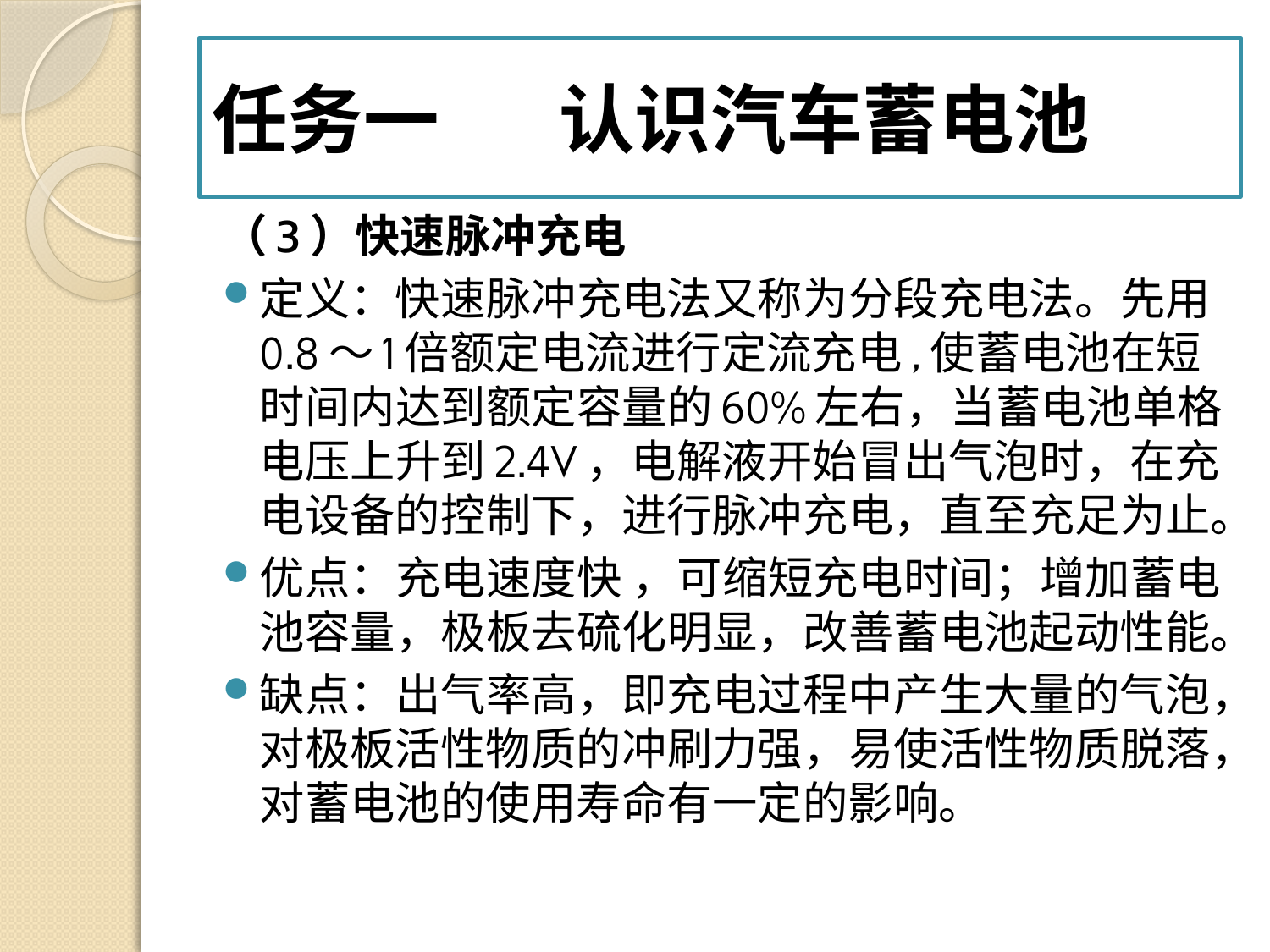

# 任务一       认识汽车蓄电池
（3）快速脉冲充电
定义：快速脉冲充电法又称为分段充电法。先用0.8～1倍额定电流进行定流充电,使蓄电池在短时间内达到额定容量的60%左右，当蓄电池单格电压上升到2.4V，电解液开始冒出气泡时，在充电设备的控制下，进行脉冲充电，直至充足为止。
优点：充电速度快 ，可缩短充电时间；增加蓄电池容量，极板去硫化明显，改善蓄电池起动性能。
缺点：出气率高，即充电过程中产生大量的气泡，对极板活性物质的冲刷力强，易使活性物质脱落，对蓄电池的使用寿命有一定的影响。